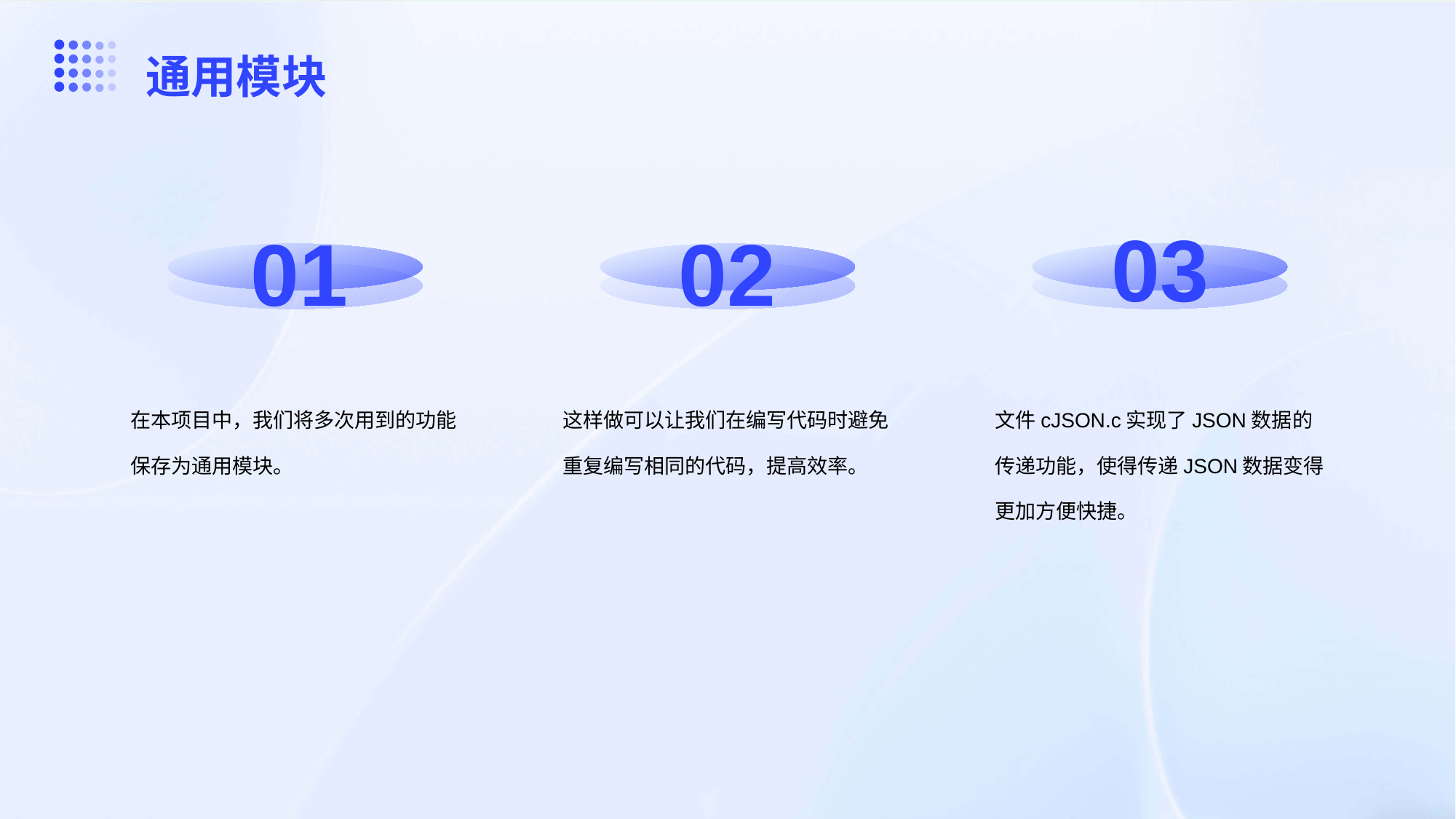

通用模块

01
02
03

在本项目中，我们将多次用到的功能保存为通用模块。
这样做可以让我们在编写代码时避免重复编写相同的代码，提高效率。
文件cJSON.c实现了JSON数据的传递功能，使得传递JSON数据变得更加方便快捷。